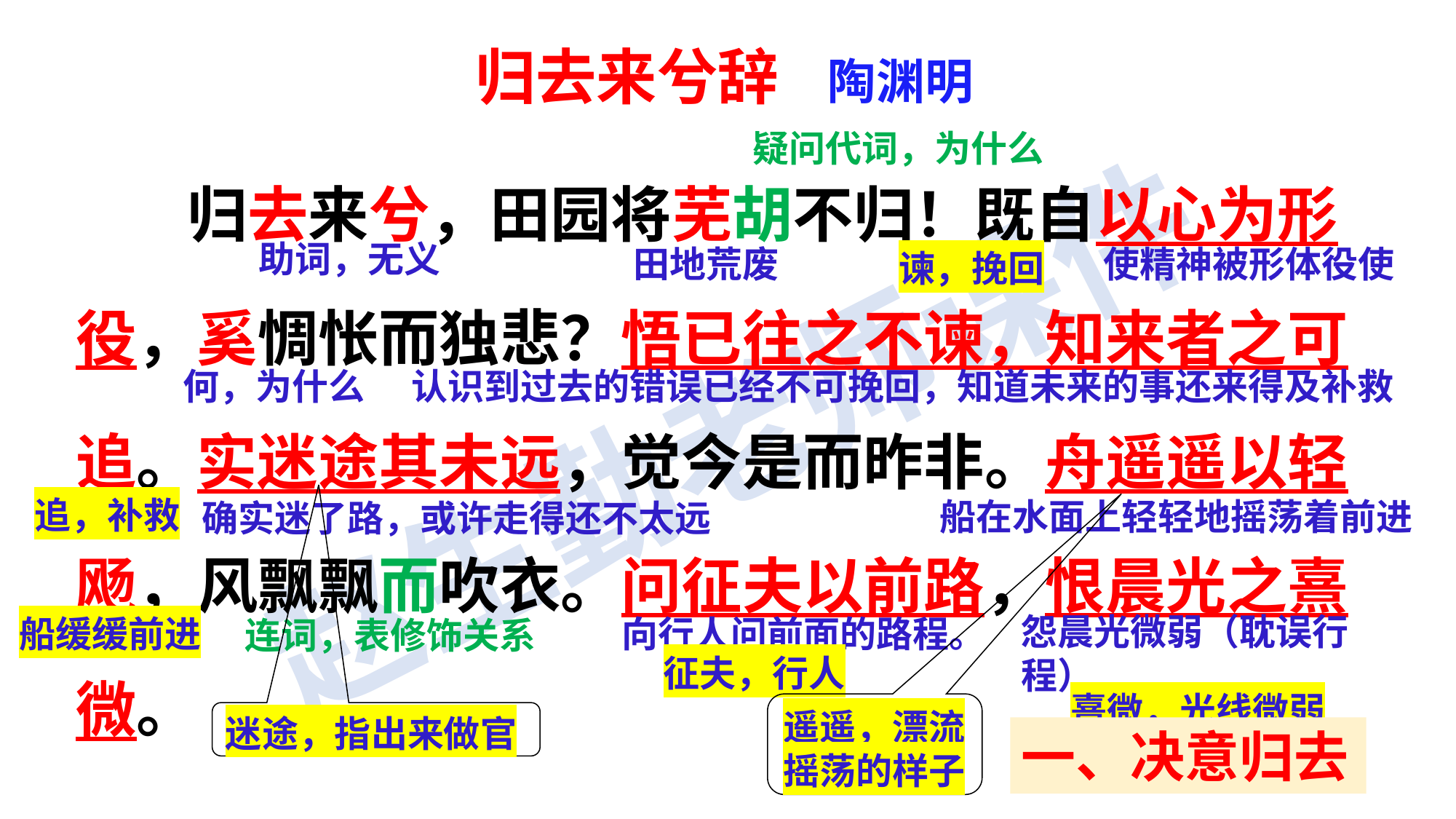

归去来兮辞   陶渊明
       归去来兮，田园将芜胡不归！既自以心为形役，奚惆怅而独悲？悟已往之不谏，知来者之可追。实迷途其未远，觉今是而昨非。舟遥遥以轻飏，风飘飘而吹衣。问征夫以前路，恨晨光之熹微。
疑问代词，为什么
助词，无义
田地荒废
使精神被形体役使
谏，挽回
何，为什么
认识到过去的错误已经不可挽回，知道未来的事还来得及补救
船在水面上轻轻地摇荡着前进
确实迷了路，或许走得还不太远
追，补救
怨晨光微弱（耽误行程）
     熹微，光线微弱
连词，表修饰关系
向行人问前面的路程。
    征夫，行人
船缓缓前进
遥遥，漂流摇荡的样子
迷途，指出来做官
一、决意归去